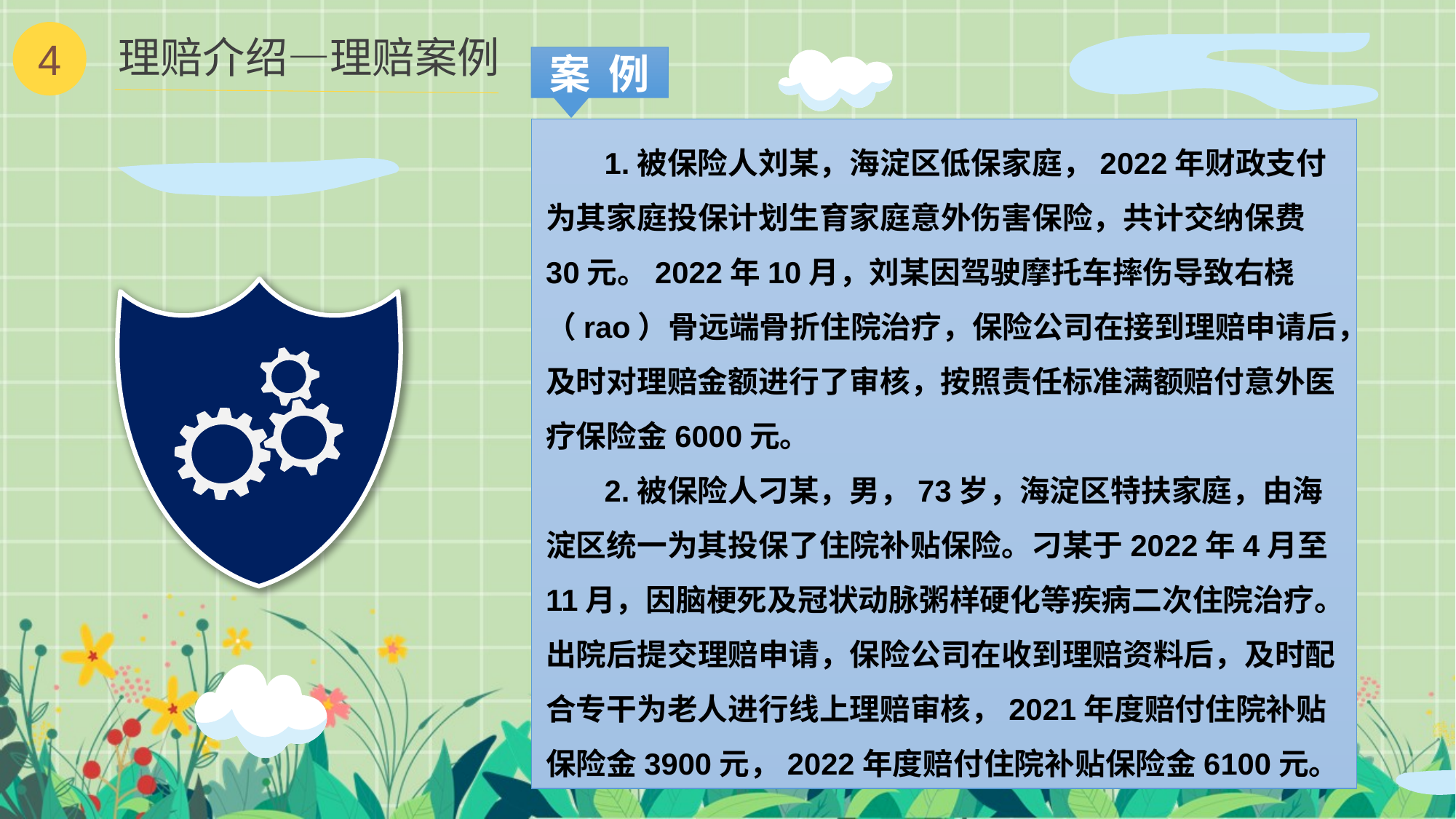

4
理赔介绍—理赔案例

案  例

       1.被保险人刘某，海淀区低保家庭，2022年财政支付为其家庭投保计划生育家庭意外伤害保险，共计交纳保费30元。2022年10月，刘某因驾驶摩托车摔伤导致右桡（rao）骨远端骨折住院治疗，保险公司在接到理赔申请后，及时对理赔金额进行了审核，按照责任标准满额赔付意外医疗保险金6000元。
       2.被保险人刁某，男，73岁，海淀区特扶家庭，由海淀区统一为其投保了住院补贴保险。刁某于2022年4月至11月，因脑梗死及冠状动脉粥样硬化等疾病二次住院治疗。出院后提交理赔申请，保险公司在收到理赔资料后，及时配合专干为老人进行线上理赔审核，2021年度赔付住院补贴保险金3900元，2022年度赔付住院补贴保险金6100元。